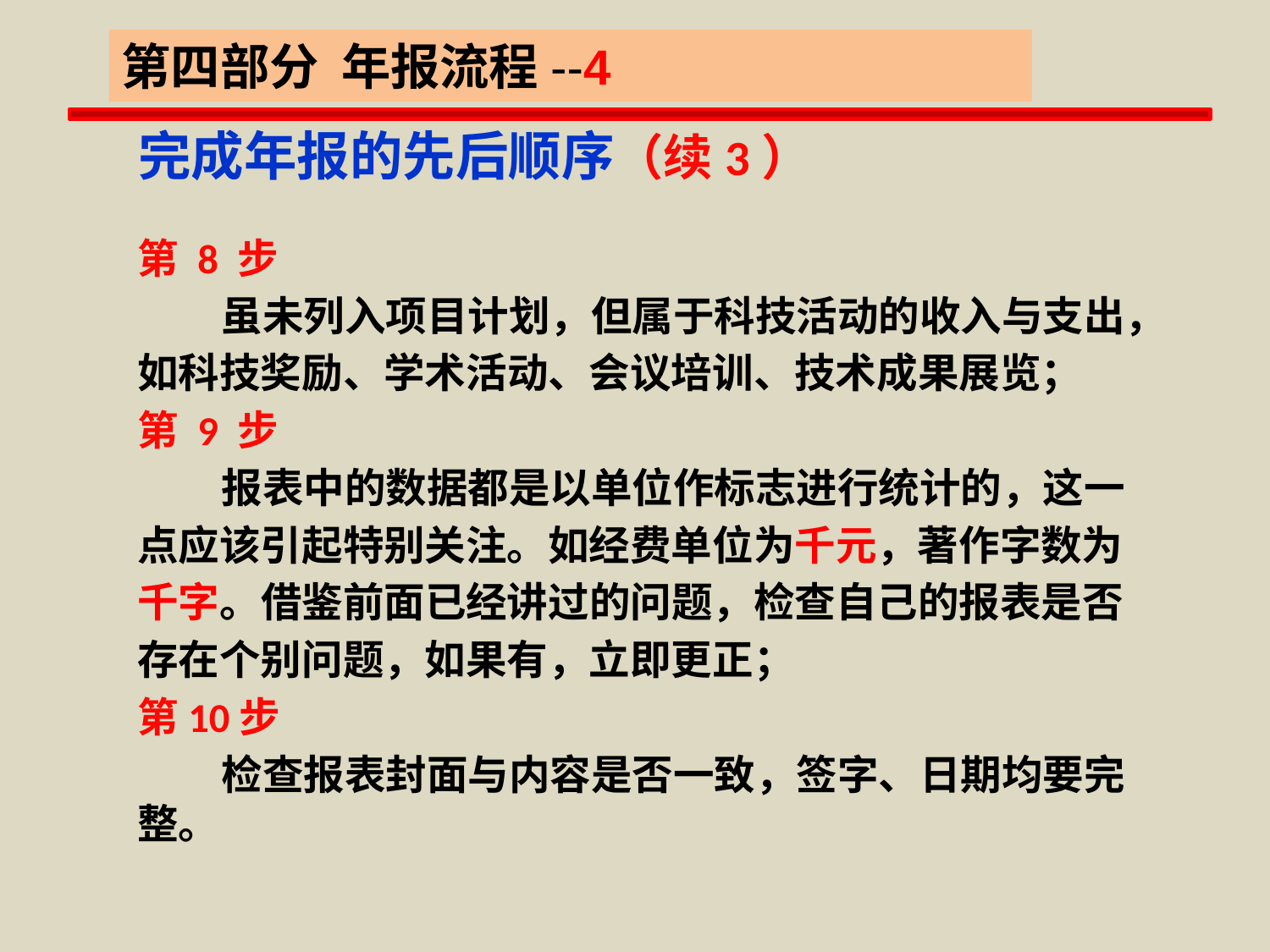

第四部分  年报流程--4
全国普通高等学校科技统计年报培训教材

  完成年报的先后顺序（续3）
第 8 步
        虽未列入项目计划，但属于科技活动的收入与支出，
如科技奖励、学术活动、会议培训、技术成果展览；
第 9 步
        报表中的数据都是以单位作标志进行统计的，这一
点应该引起特别关注。如经费单位为千元，著作字数为
千字。借鉴前面已经讲过的问题，检查自己的报表是否
存在个别问题，如果有，立即更正；
第10步
        检查报表封面与内容是否一致，签字、日期均要完整。